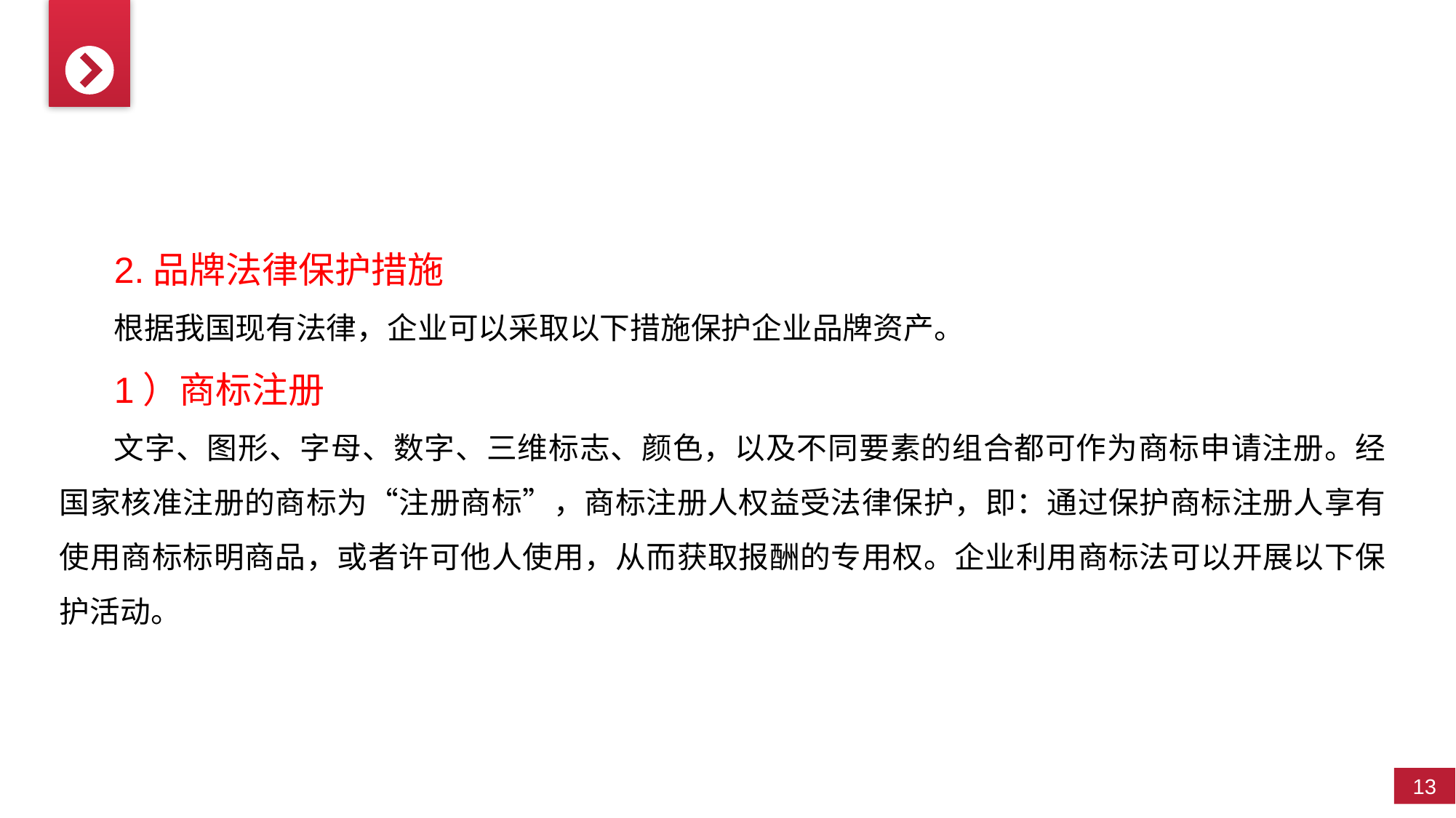

2.品牌法律保护措施
根据我国现有法律，企业可以采取以下措施保护企业品牌资产。
1）商标注册
文字、图形、字母、数字、三维标志、颜色，以及不同要素的组合都可作为商标申请注册。经国家核准注册的商标为“注册商标”，商标注册人权益受法律保护，即：通过保护商标注册人享有使用商标标明商品，或者许可他人使用，从而获取报酬的专用权。企业利用商标法可以开展以下保护活动。